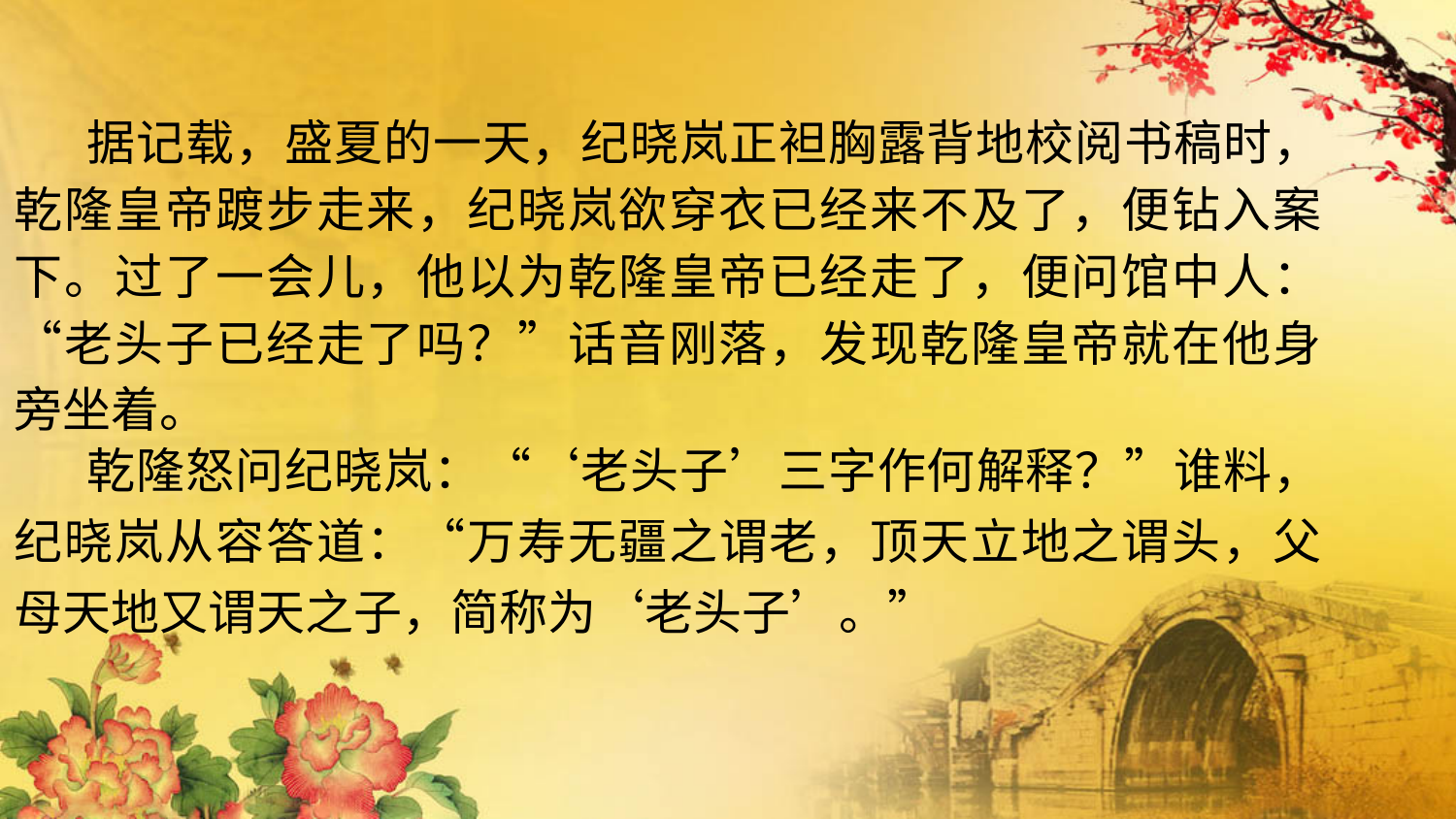

据记载，盛夏的一天，纪晓岚正袒胸露背地校阅书稿时，乾隆皇帝踱步走来，纪晓岚欲穿衣已经来不及了，便钻入案下。过了一会儿，他以为乾隆皇帝已经走了，便问馆中人：“老头子已经走了吗？”话音刚落，发现乾隆皇帝就在他身旁坐着。
乾隆怒问纪晓岚：“‘老头子’三字作何解释？”谁料，纪晓岚从容答道：“万寿无疆之谓老，顶天立地之谓头，父母天地又谓天之子，简称为‘老头子’。”